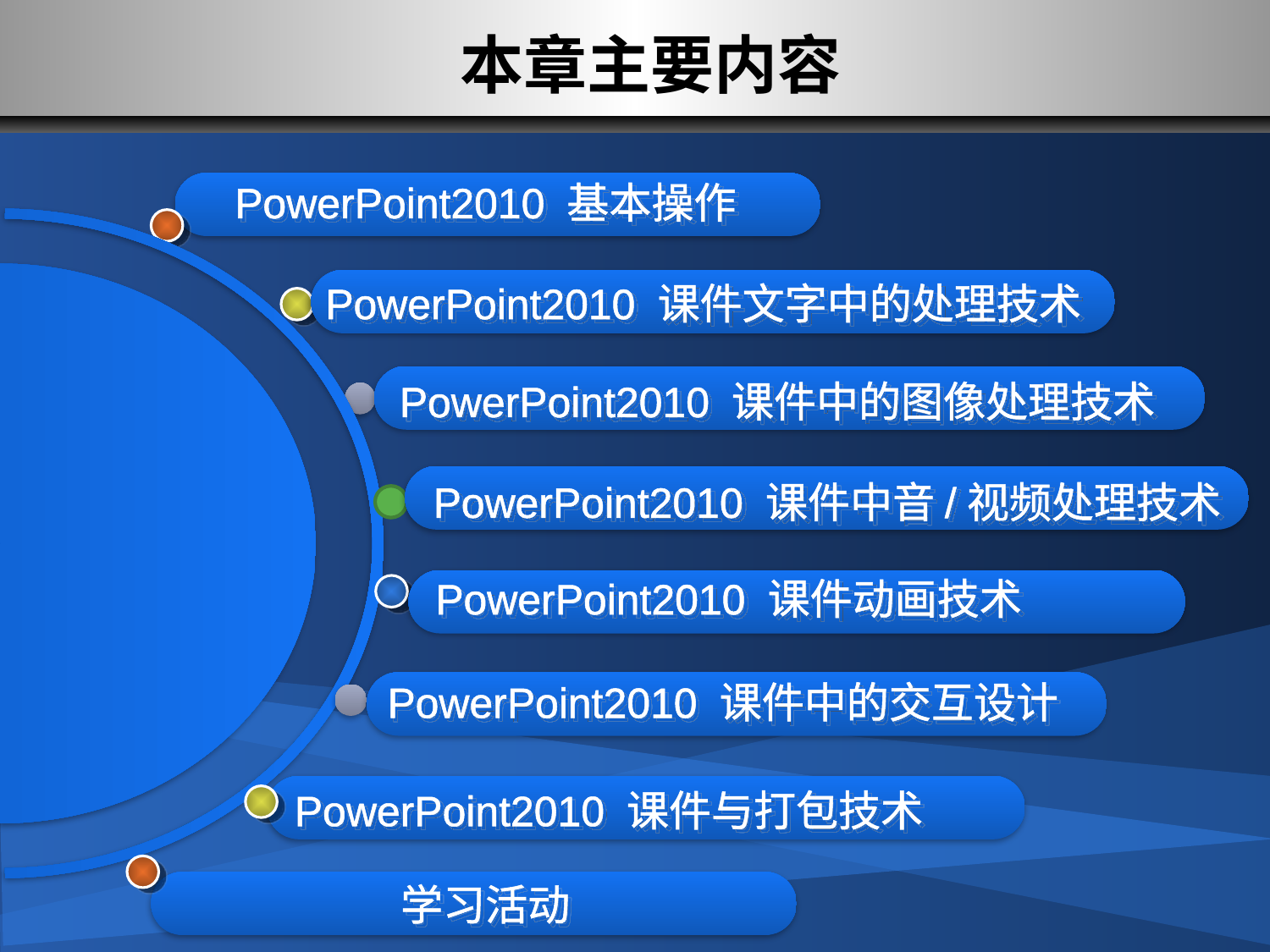

# 本章主要内容

 PowerPoint2010 基本操作

 PowerPoint2010 课件文字中的处理技术

PowerPoint2010 课件中的图像处理技术

PowerPoint2010 课件中音/视频处理技术

PowerPoint2010 课件动画技术

PowerPoint2010 课件中的交互设计

PowerPoint2010 课件与打包技术

 学习活动